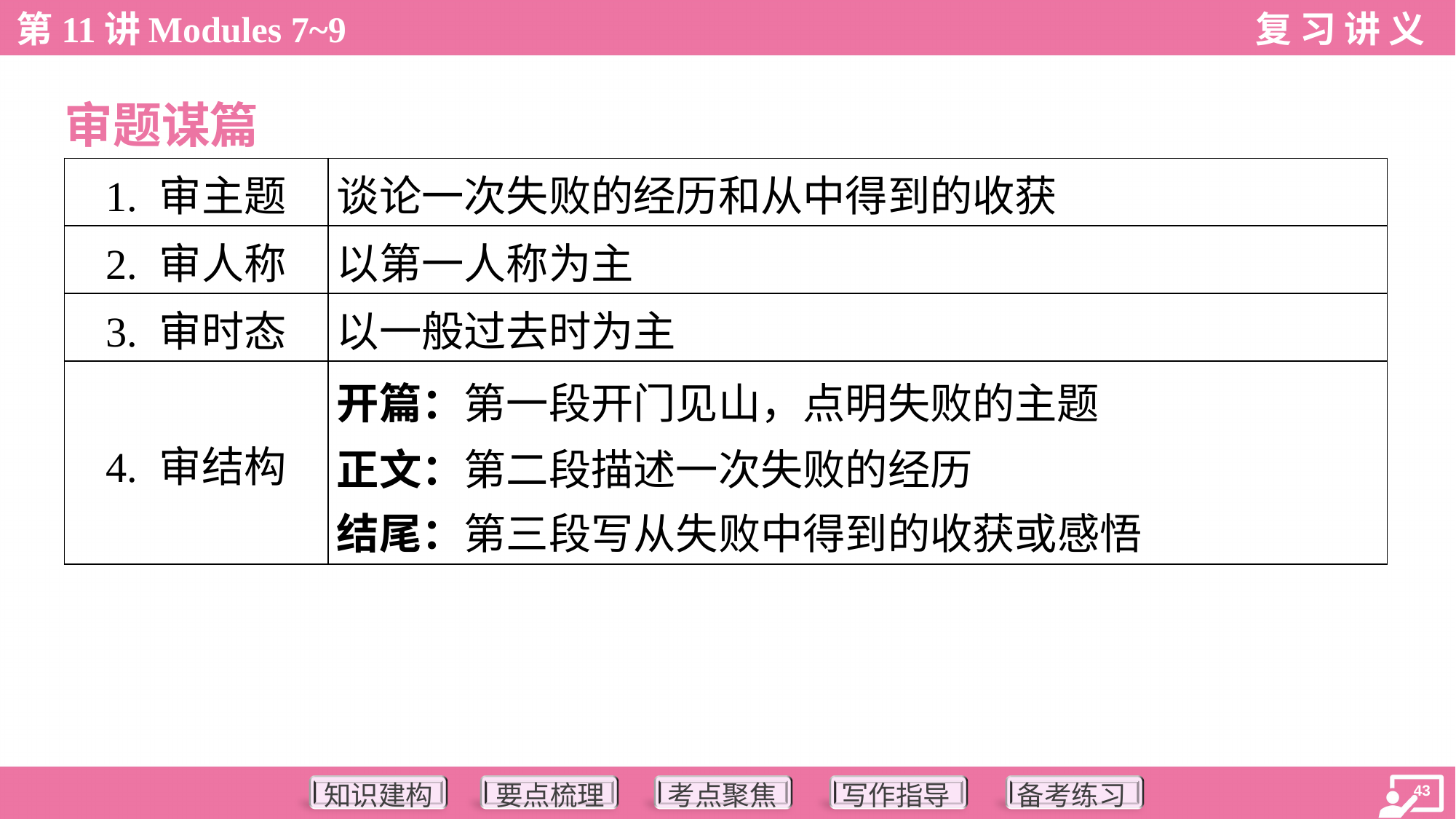

审题谋篇
| 1. 审主题 | 谈论一次失败的经历和从中得到的收获 |
| --- | --- |
| 2. 审人称 | 以第一人称为主 |
| 3. 审时态 | 以一般过去时为主 |
| 4. 审结构 | 开篇：第一段开门见山，点明失败的主题 正文：第二段描述一次失败的经历 结尾：第三段写从失败中得到的收获或感悟 |